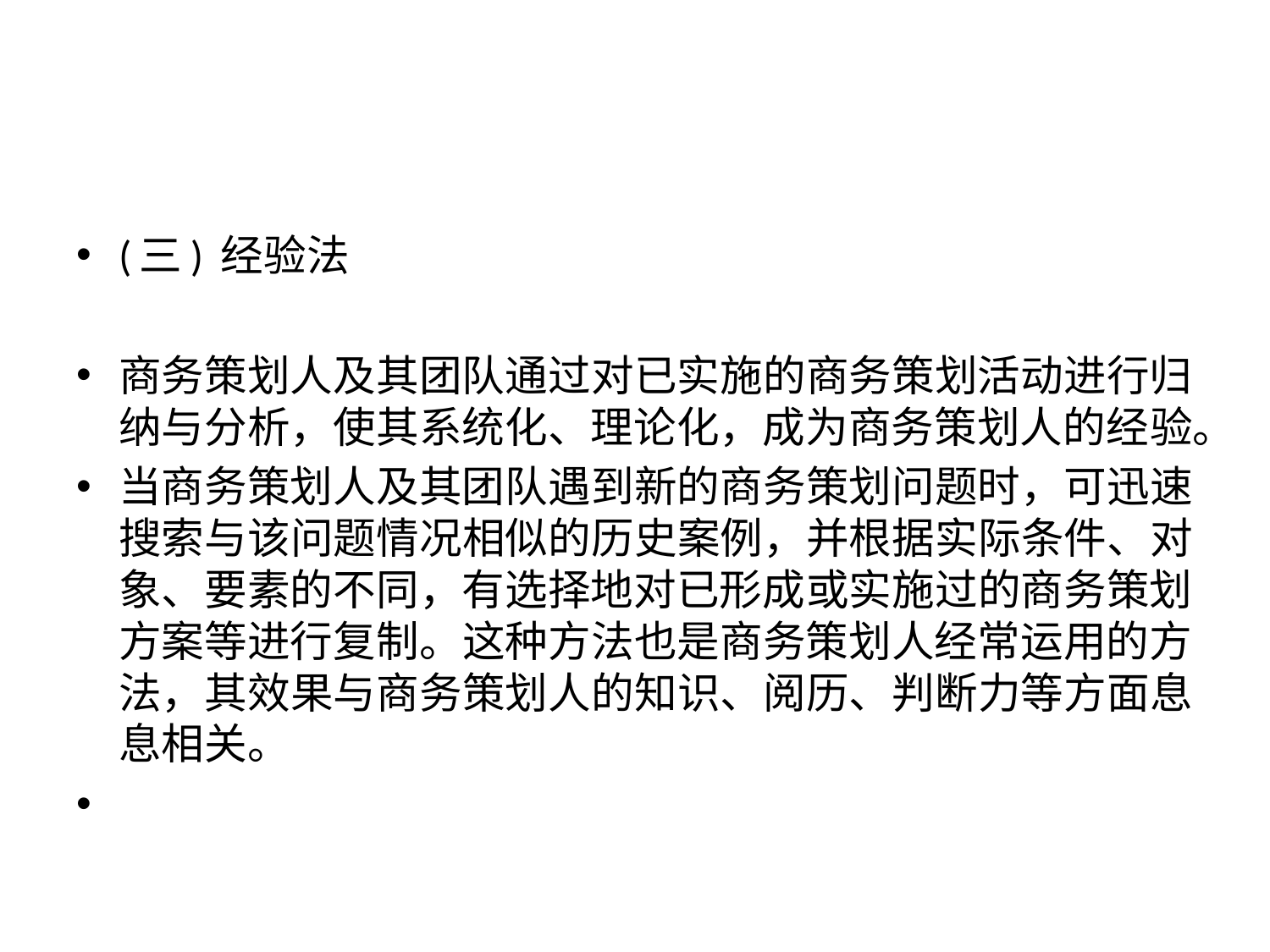

#
(三) 经验法

商务策划人及其团队通过对已实施的商务策划活动进行归纳与分析，使其系统化、理论化，成为商务策划人的经验。
当商务策划人及其团队遇到新的商务策划问题时，可迅速搜索与该问题情况相似的历史案例，并根据实际条件、对象、要素的不同，有选择地对已形成或实施过的商务策划方案等进行复制。这种方法也是商务策划人经常运用的方法，其效果与商务策划人的知识、阅历、判断力等方面息息相关。